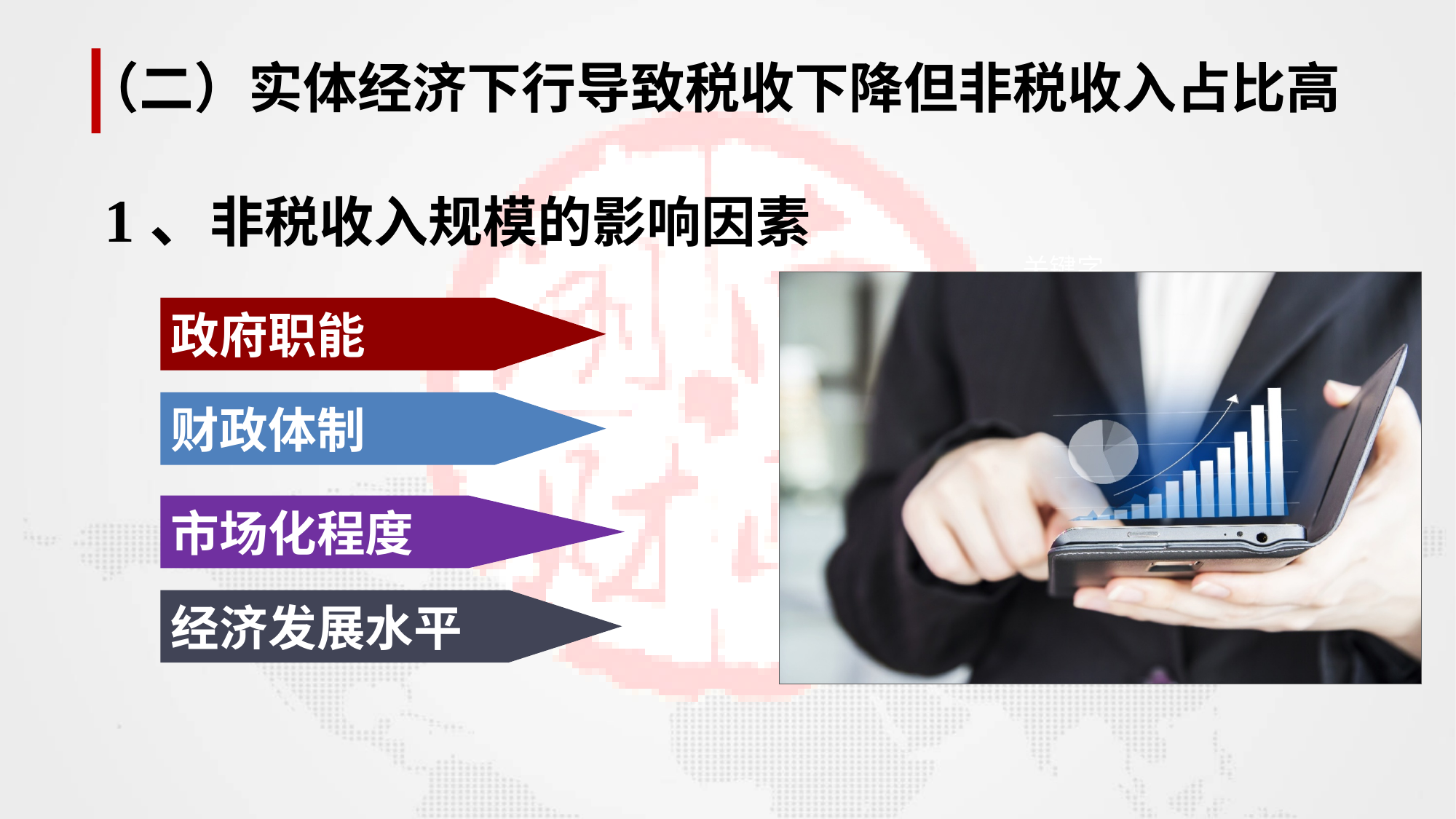

（二）实体经济下行导致税收下降但非税收入占比高

1、非税收入规模的影响因素
关键字

政府职能
财政体制
市场化程度
经济发展水平